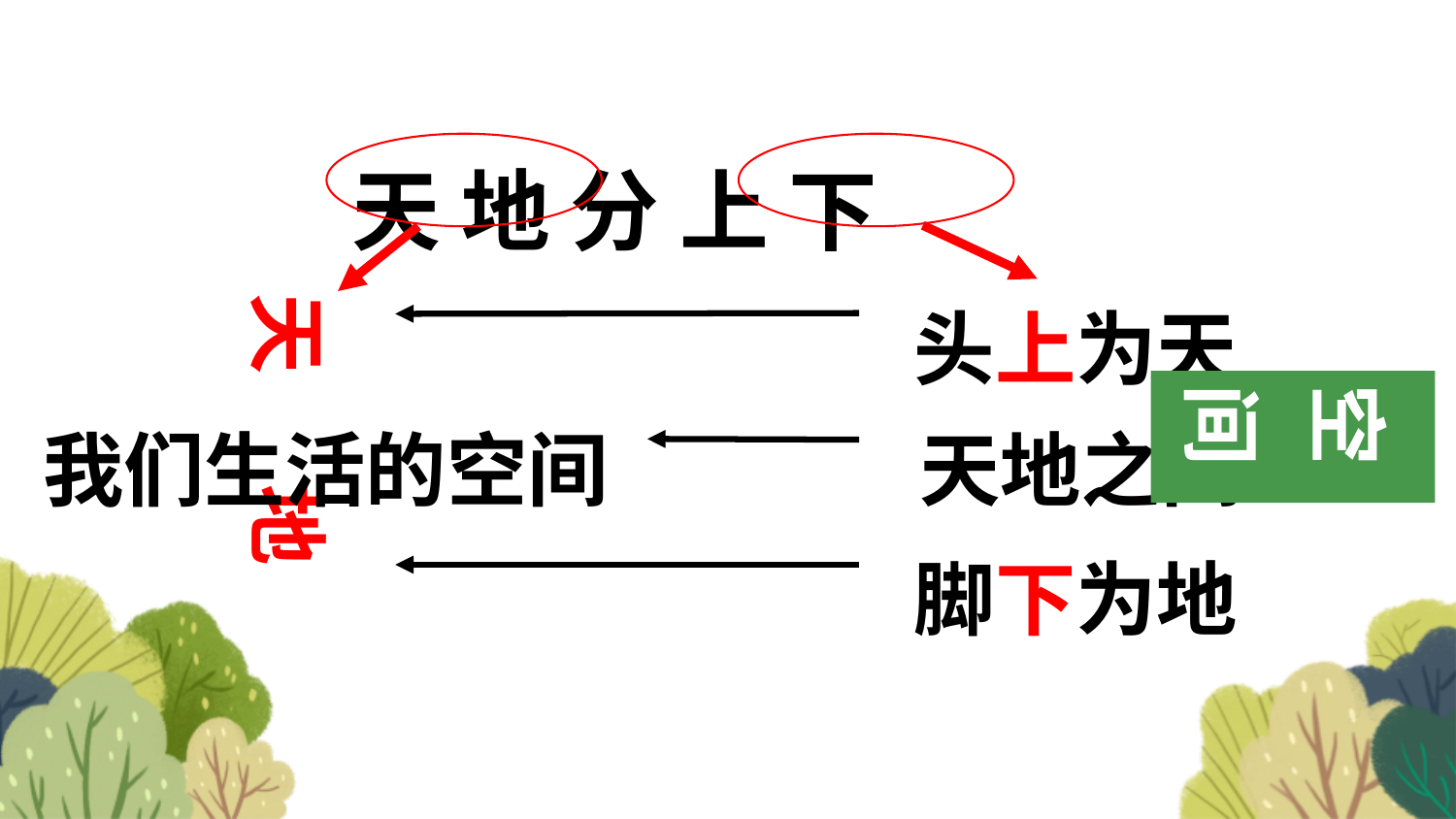

天 地 分 上 下

头上为天
天      地
空间
我们生活的空间
天地之间
脚下为地